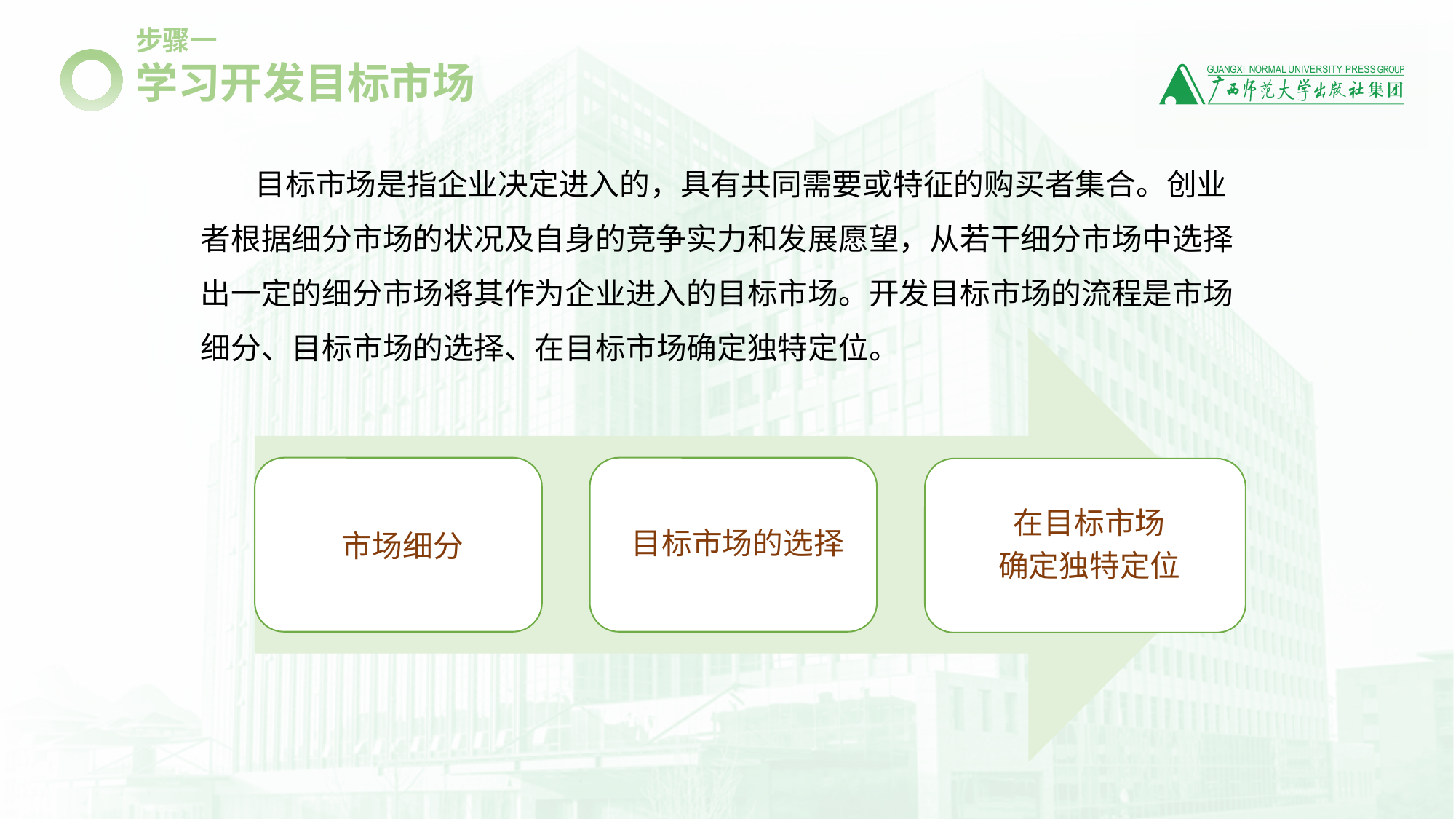

步骤一
学习开发目标市场

目标市场是指企业决定进入的，具有共同需要或特征的购买者集合。创业者根据细分市场的状况及自身的竞争实力和发展愿望，从若干细分市场中选择出一定的细分市场将其作为企业进入的目标市场。开发目标市场的流程是市场细分、目标市场的选择、在目标市场确定独特定位。
市场细分
目标市场的选择
在目标市场
确定独特定位